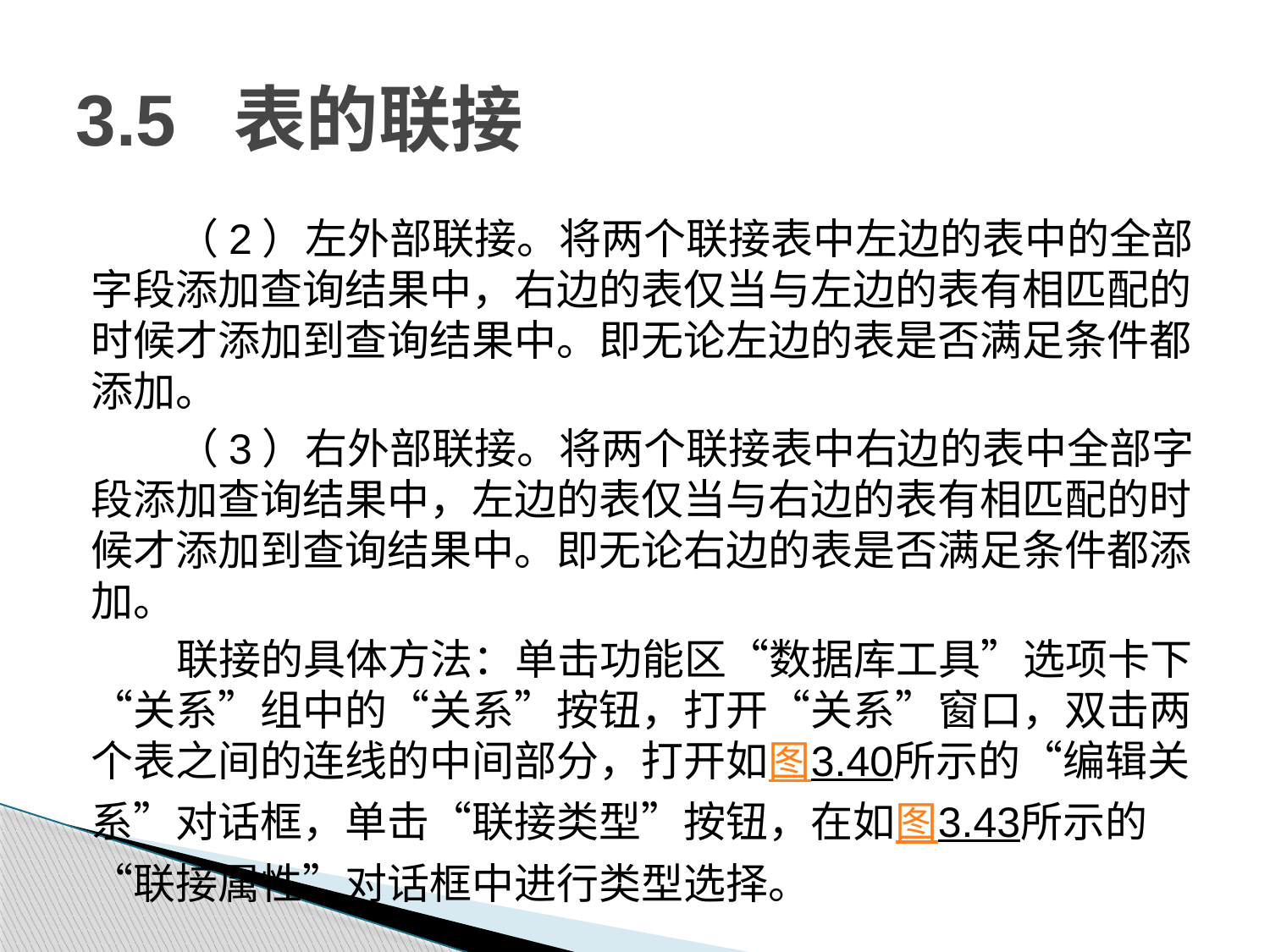

# 3.5  表的联接
（2）左外部联接。将两个联接表中左边的表中的全部字段添加查询结果中，右边的表仅当与左边的表有相匹配的时候才添加到查询结果中。即无论左边的表是否满足条件都添加。
（3）右外部联接。将两个联接表中右边的表中全部字段添加查询结果中，左边的表仅当与右边的表有相匹配的时候才添加到查询结果中。即无论右边的表是否满足条件都添加。
联接的具体方法：单击功能区“数据库工具”选项卡下“关系”组中的“关系”按钮，打开“关系”窗口，双击两个表之间的连线的中间部分，打开如图3.40所示的“编辑关系”对话框，单击“联接类型”按钮，在如图3.43所示的“联接属性”对话框中进行类型选择。